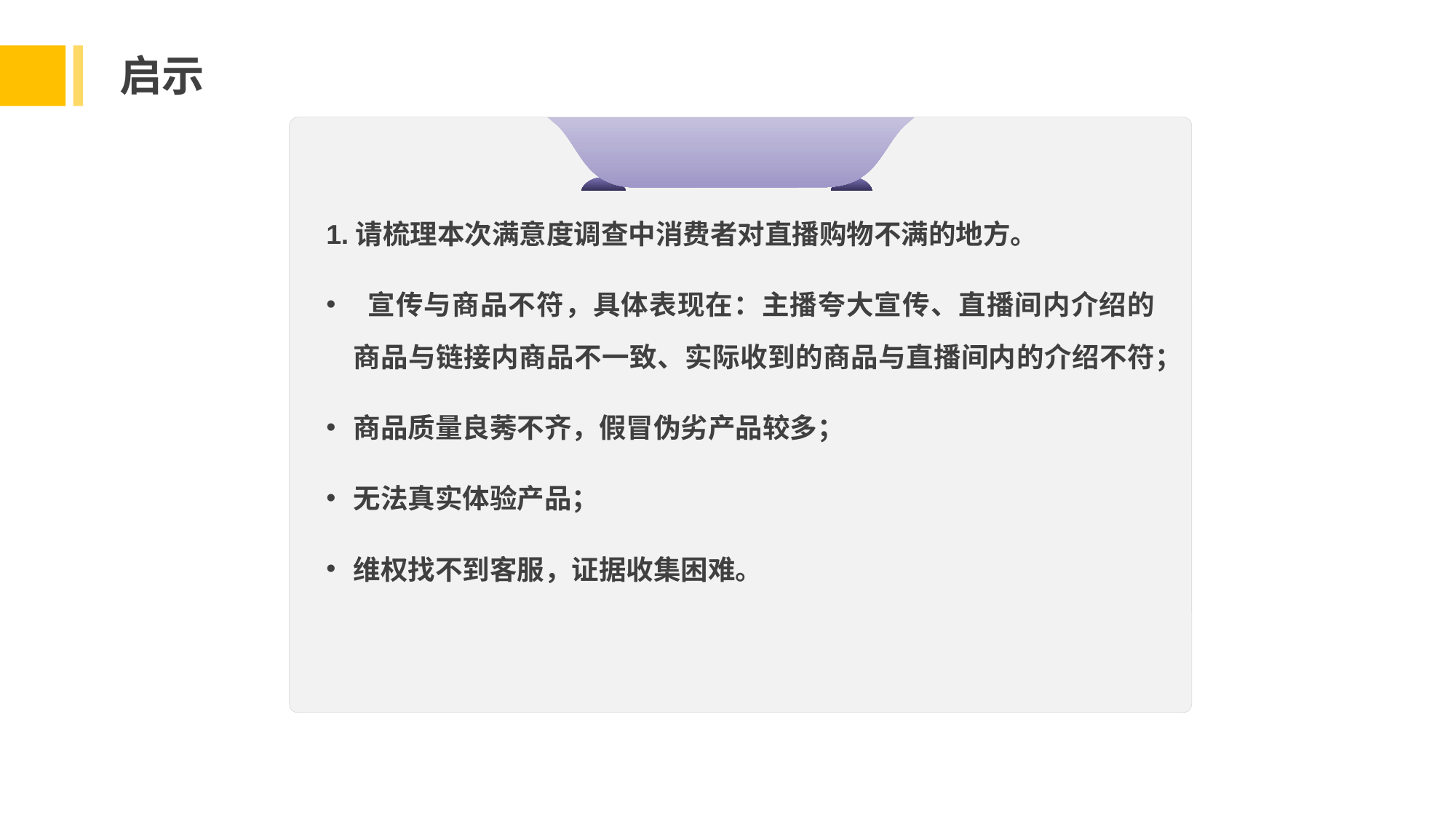

启示

1.请梳理本次满意度调查中消费者对直播购物不满的地方。
 宣传与商品不符，具体表现在：主播夸大宣传、直播间内介绍的商品与链接内商品不一致、实际收到的商品与直播间内的介绍不符；
商品质量良莠不齐，假冒伪劣产品较多；
无法真实体验产品；
维权找不到客服，证据收集困难。